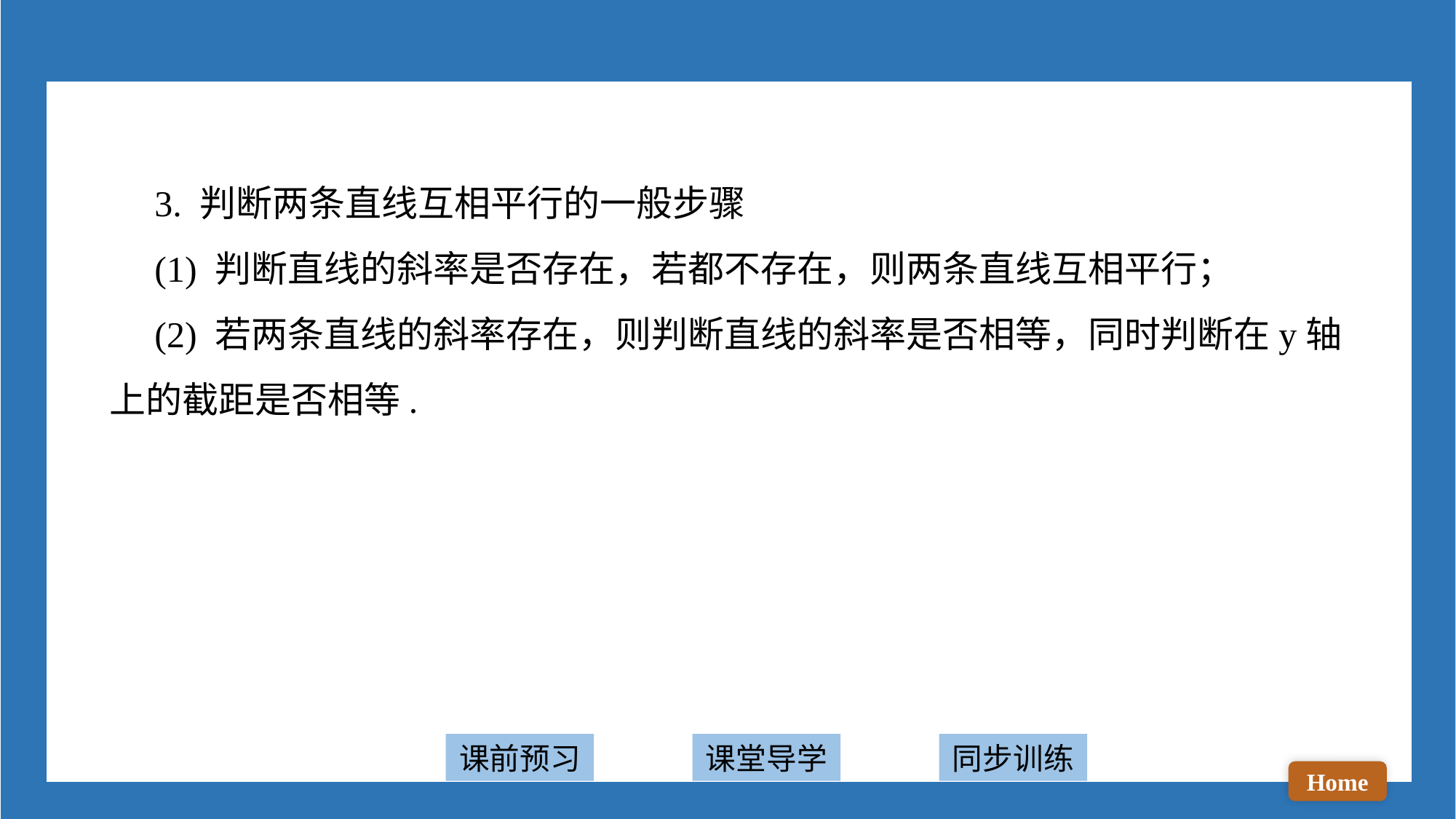

3. 判断两条直线互相平行的一般步骤
     (1) 判断直线的斜率是否存在，若都不存在，则两条直线互相平行；
     (2) 若两条直线的斜率存在，则判断直线的斜率是否相等，同时判断在y轴上的截距是否相等.